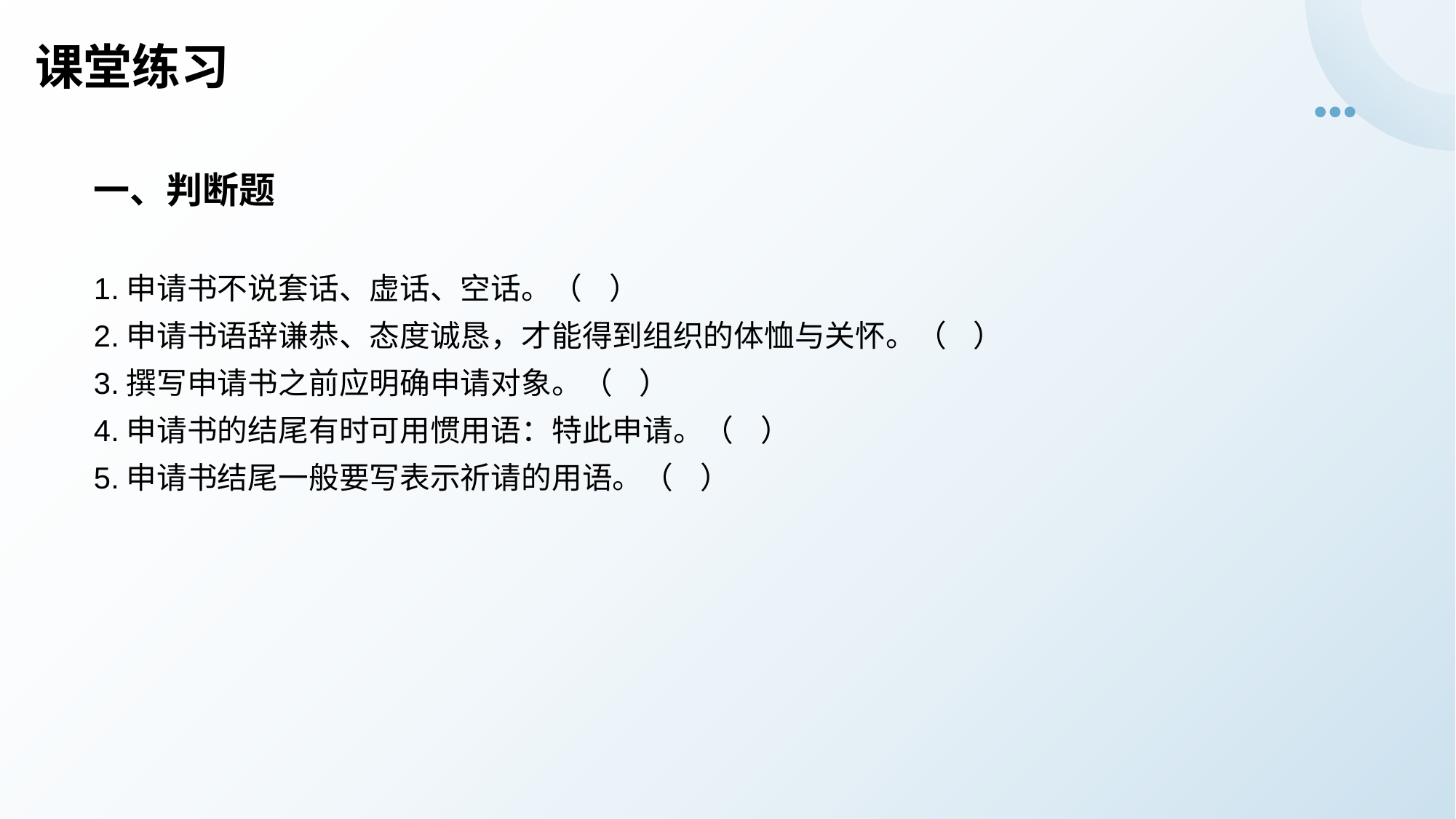

课堂练习
一、判断题

1.申请书不说套话、虚话、空话。（    ）
2.申请书语辞谦恭、态度诚恳，才能得到组织的体恤与关怀。（    ）
3.撰写申请书之前应明确申请对象。（    ）
4.申请书的结尾有时可用惯用语：特此申请。（    ）
5.申请书结尾一般要写表示祈请的用语。（    ）